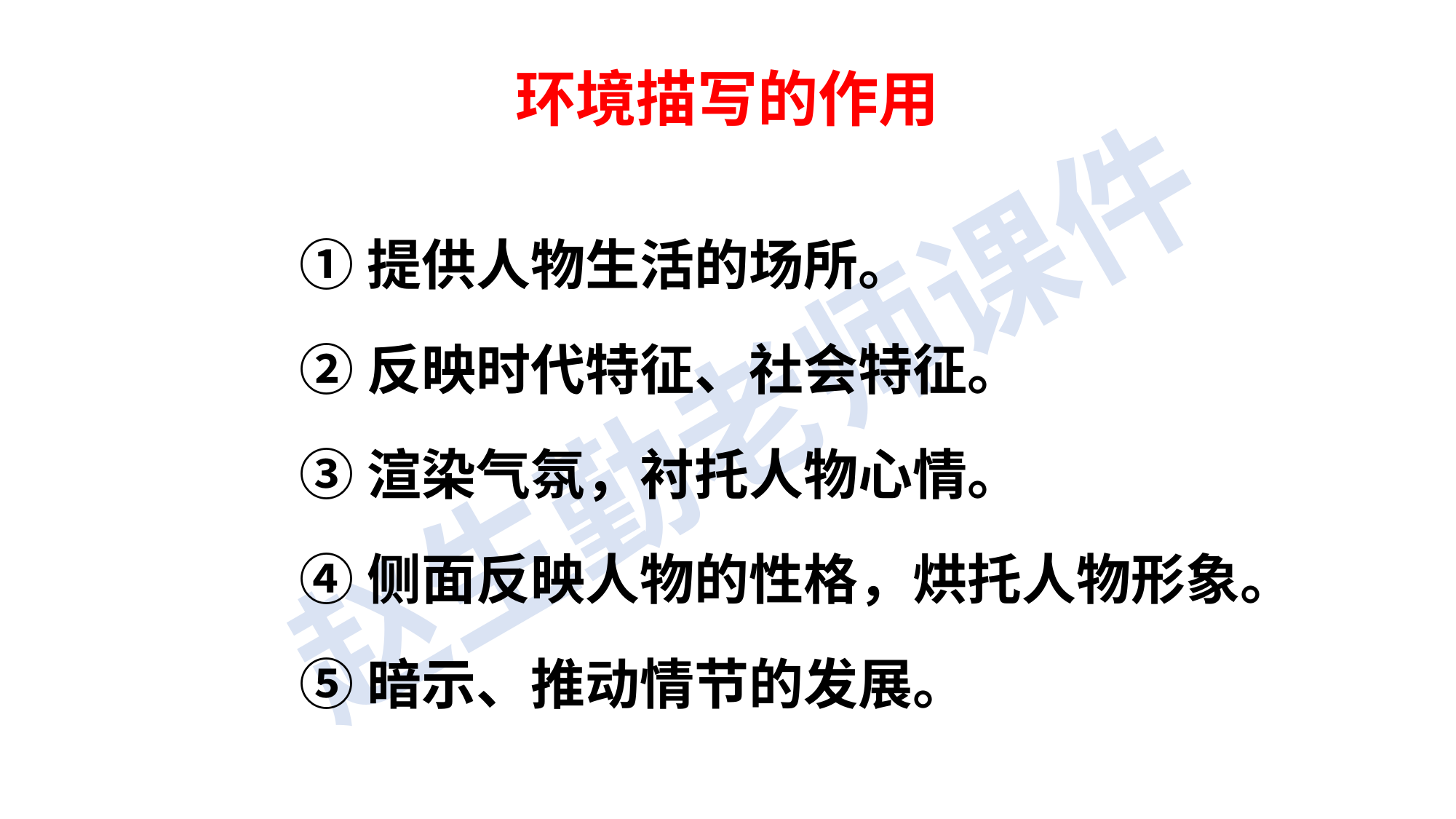

环境描写的作用
①提供人物生活的场所。
②反映时代特征、社会特征。
③渲染气氛，衬托人物心情。
④侧面反映人物的性格，烘托人物形象。
⑤暗示、推动情节的发展。